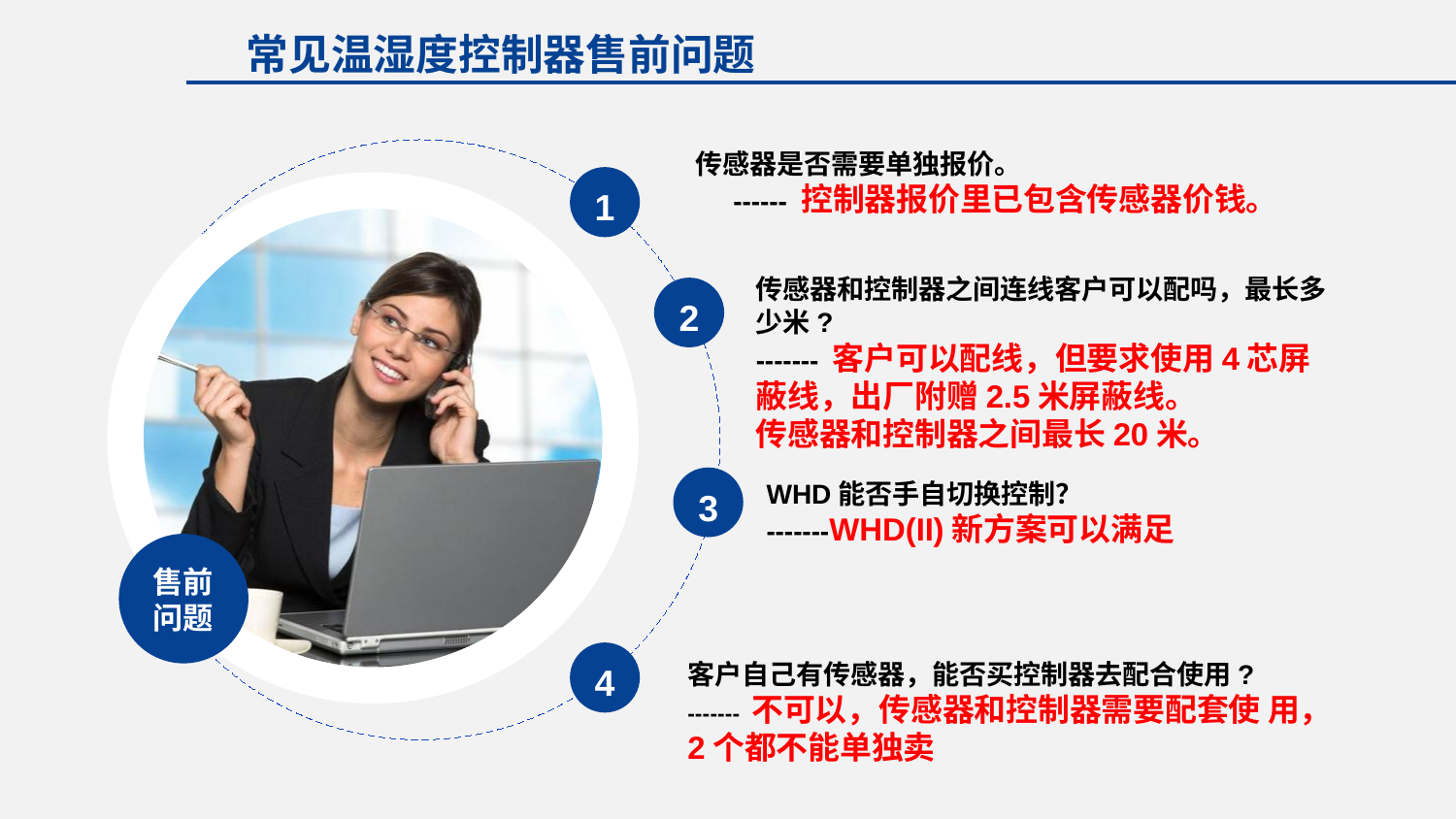

常见温湿度控制器售前问题

传感器是否需要单独报价。
     ------ 控制器报价里已包含传感器价钱。
1

传感器和控制器之间连线客户可以配吗，最长多少米?
------- 客户可以配线，但要求使用4芯屏蔽线，出厂附赠2.5米屏蔽线。
传感器和控制器之间最长20米。
2
3
WHD能否手自切换控制？
-------WHD(II)新方案可以满足

售前问题
4
客户自己有传感器，能否买控制器去配合使用?
------- 不可以，传感器和控制器需要配套使 用，2个都不能单独卖